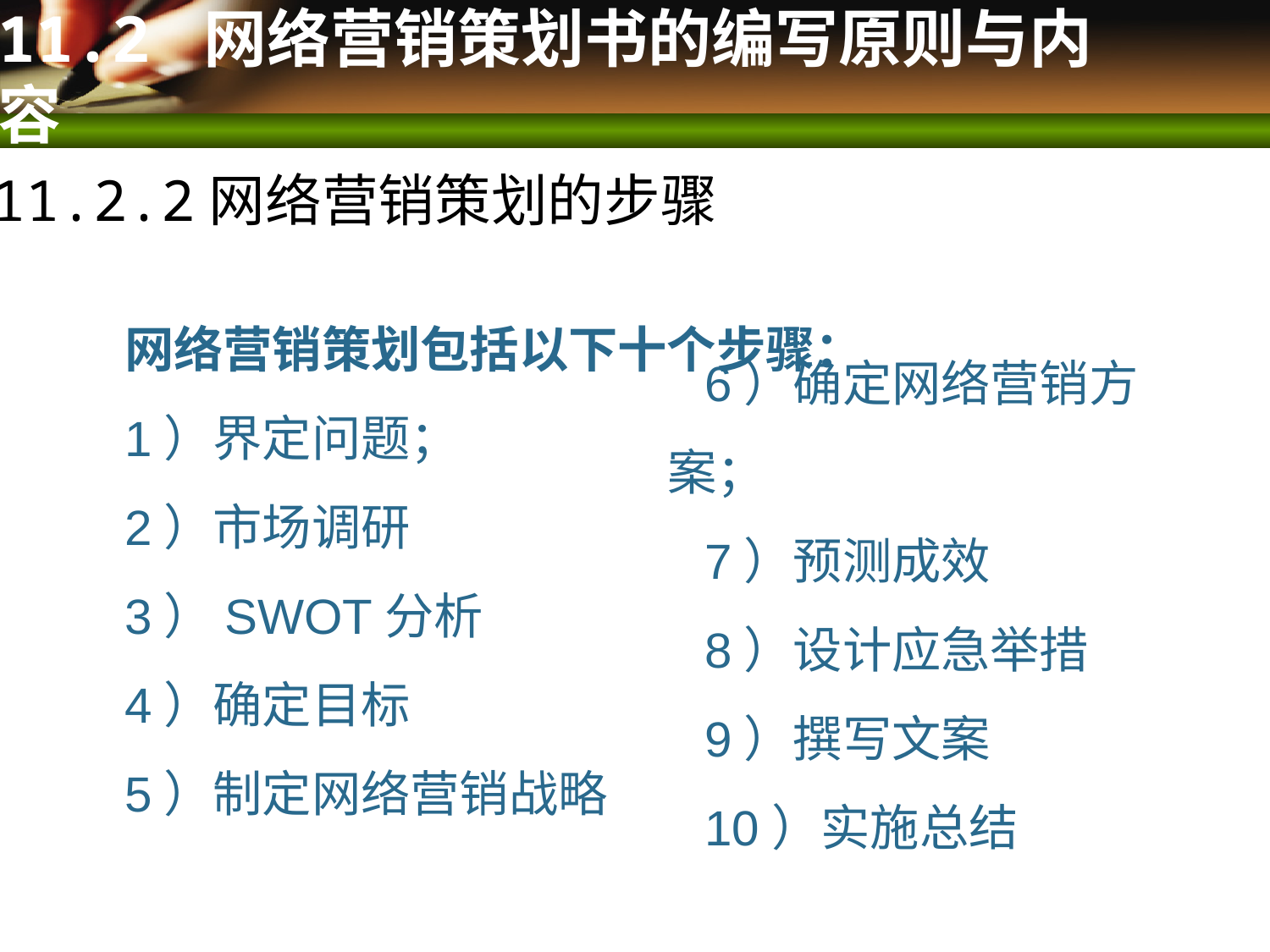

# 11.2 网络营销策划书的编写原则与内容
11.2.2网络营销策划的步骤

6）确定网络营销方案；
7）预测成效
8）设计应急举措
9）撰写文案
10）实施总结
网络营销策划包括以下十个步骤：
1）界定问题；
2）市场调研
3）SWOT分析
4）确定目标
5）制定网络营销战略